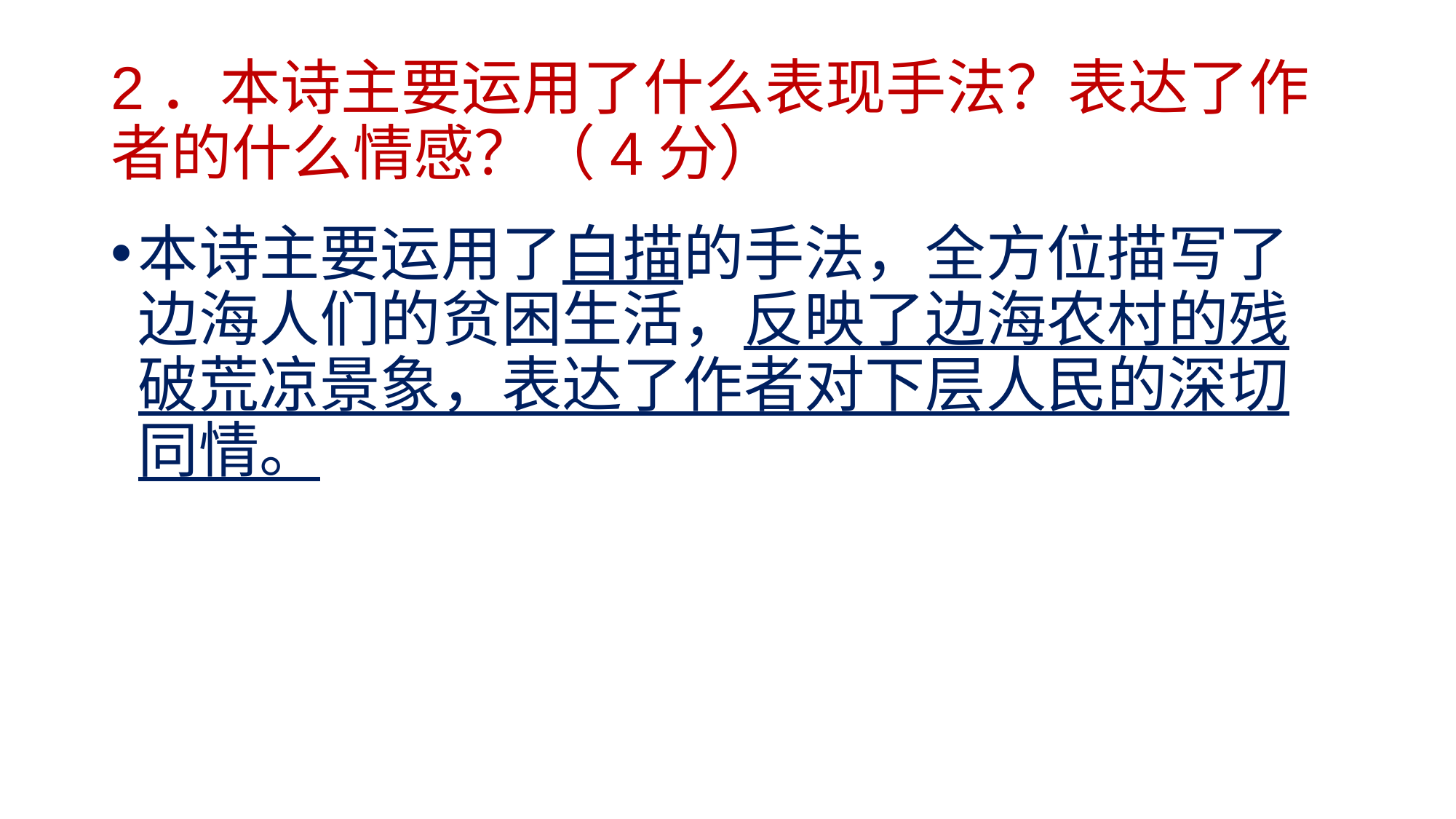

# 2．本诗主要运用了什么表现手法？表达了作者的什么情感？（4分）
本诗主要运用了白描的手法，全方位描写了边海人们的贫困生活，反映了边海农村的残破荒凉景象，表达了作者对下层人民的深切同情。